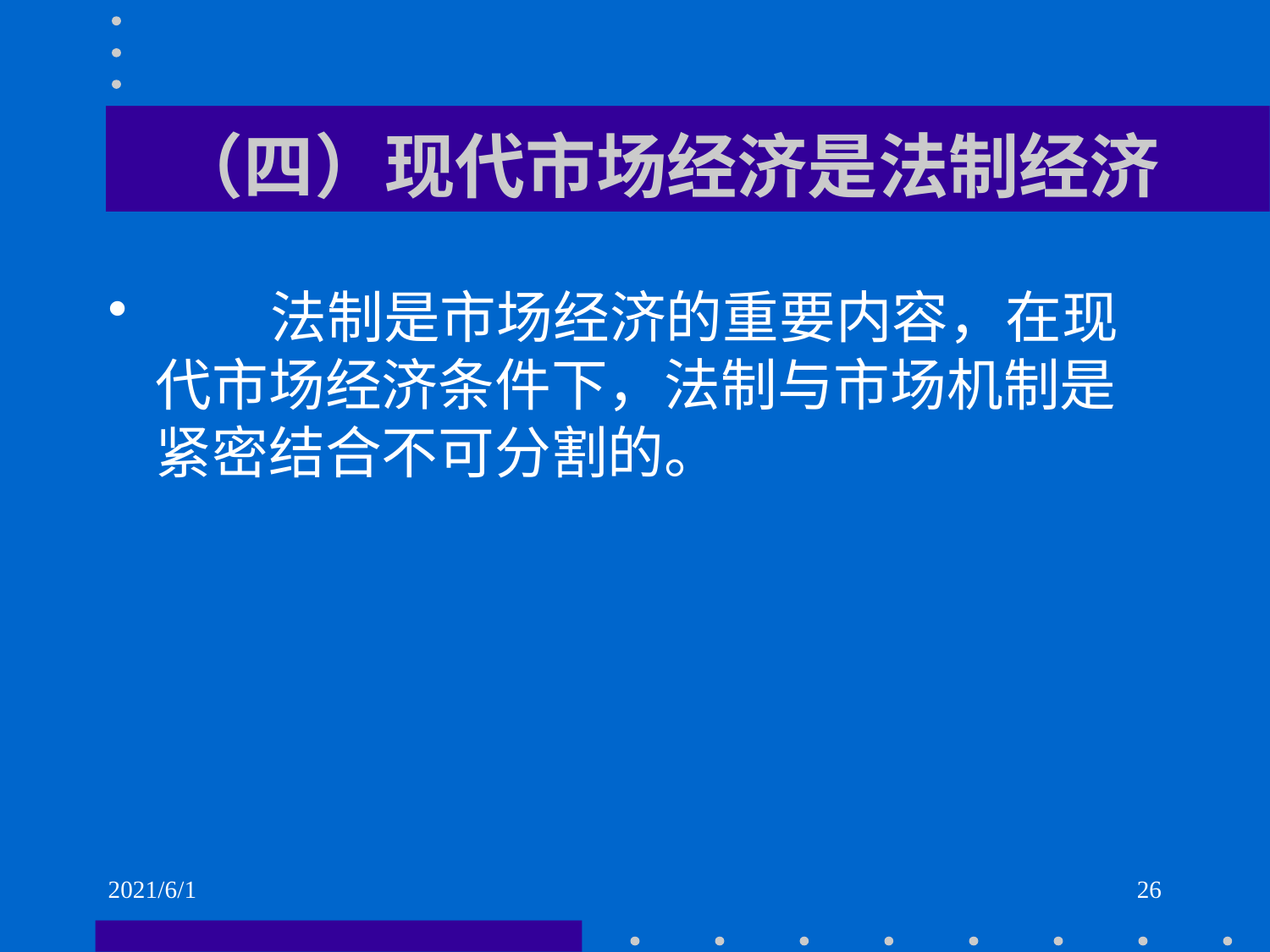

# （四）现代市场经济是法制经济
        法制是市场经济的重要内容，在现代市场经济条件下，法制与市场机制是紧密结合不可分割的。
2021/6/1
26